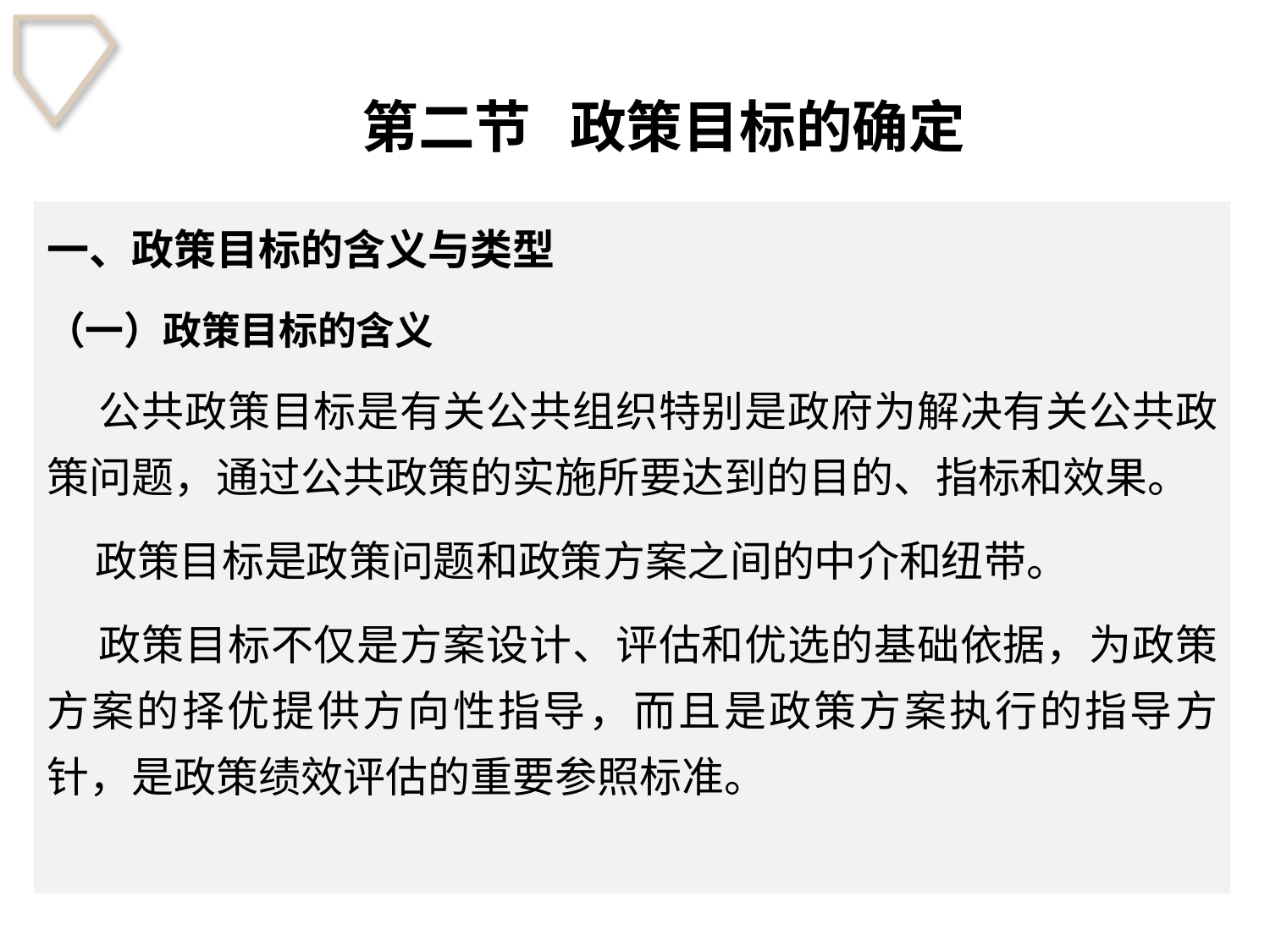

# 第二节   政策目标的确定
一、政策目标的含义与类型
（一）政策目标的含义
    公共政策目标是有关公共组织特别是政府为解决有关公共政策问题，通过公共政策的实施所要达到的目的、指标和效果。
    政策目标是政策问题和政策方案之间的中介和纽带。
    政策目标不仅是方案设计、评估和优选的基础依据，为政策方案的择优提供方向性指导，而且是政策方案执行的指导方针，是政策绩效评估的重要参照标准。